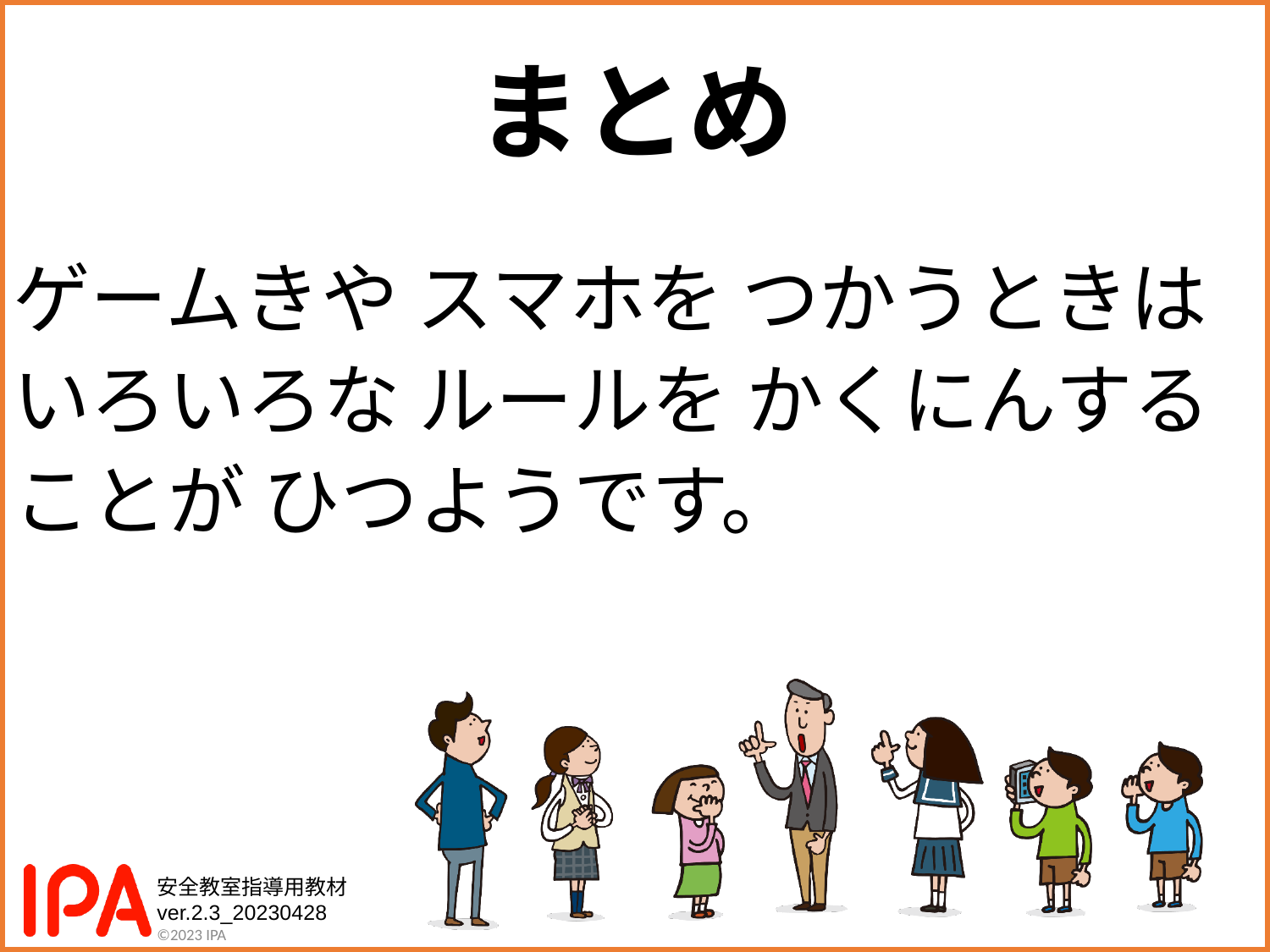

# まとめ
ゲームきや スマホを つかうときは
いろいろな ルールを かくにんする
ことが ひつようです。